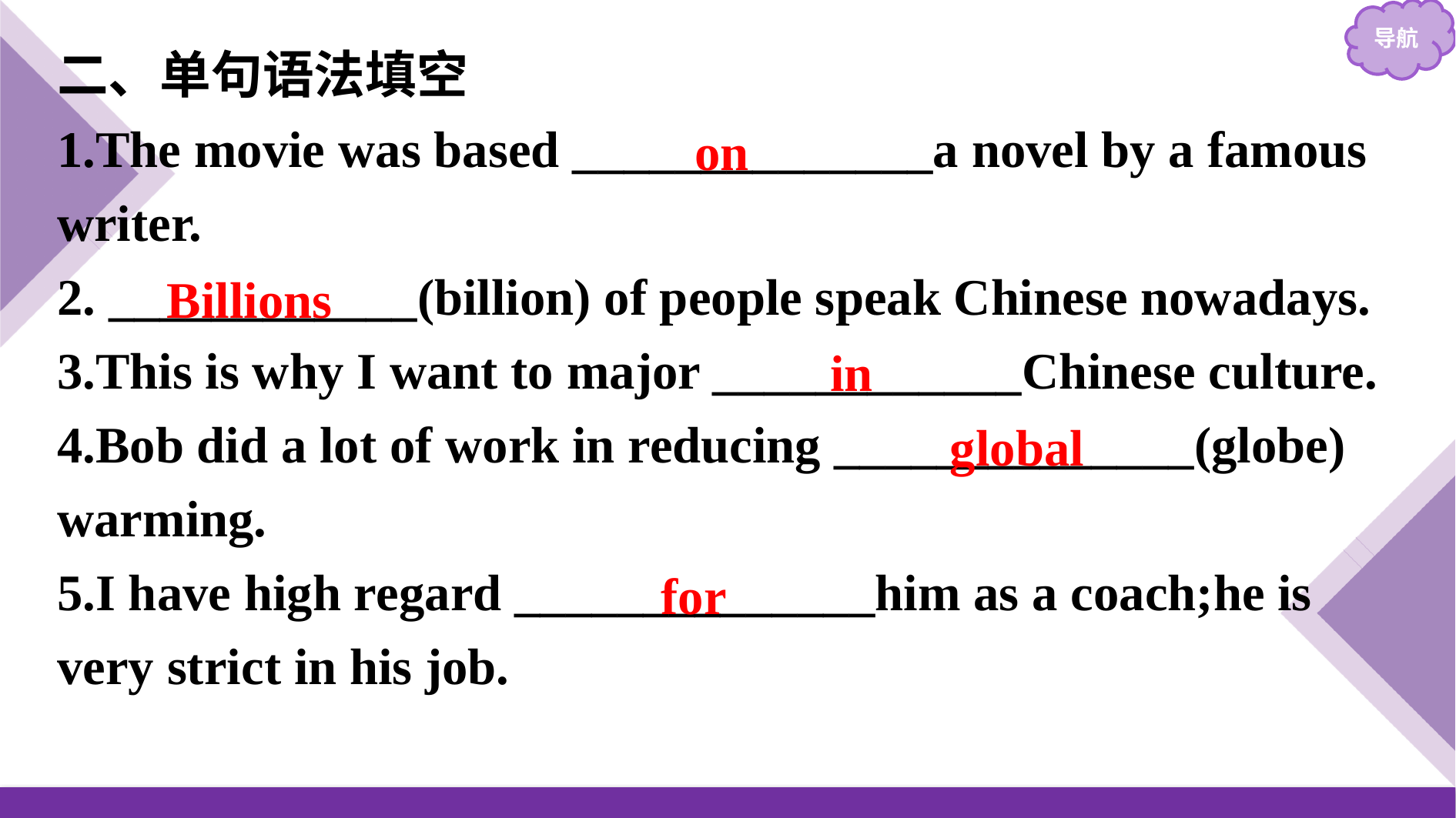

二、单句语法填空
1.The movie was based ______________a novel by a famous writer.
2. ____________(billion) of people speak Chinese nowadays.
3.This is why I want to major ____________Chinese culture.
4.Bob did a lot of work in reducing ______________(globe) warming.
5.I have high regard ______________him as a coach;he is very strict in his job.
on
Billions
in
global
for